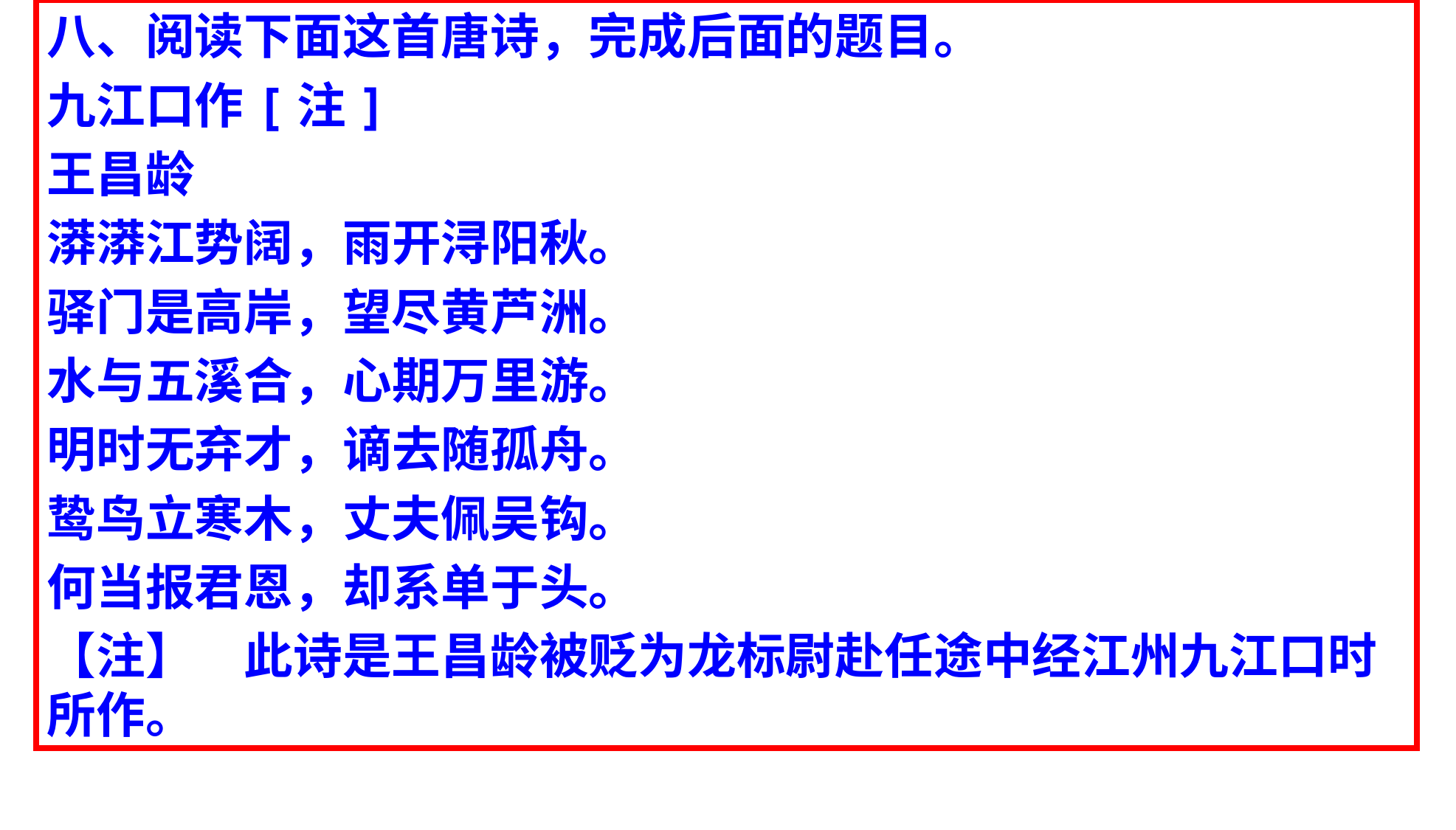

八、阅读下面这首唐诗，完成后面的题目。
九江口作[注]
王昌龄
漭漭江势阔，雨开浔阳秋。
驿门是高岸，望尽黄芦洲。
水与五溪合，心期万里游。
明时无弃才，谪去随孤舟。
鸷鸟立寒木，丈夫佩吴钩。
何当报君恩，却系单于头。
【注】　此诗是王昌龄被贬为龙标尉赴任途中经江州九江口时所作。